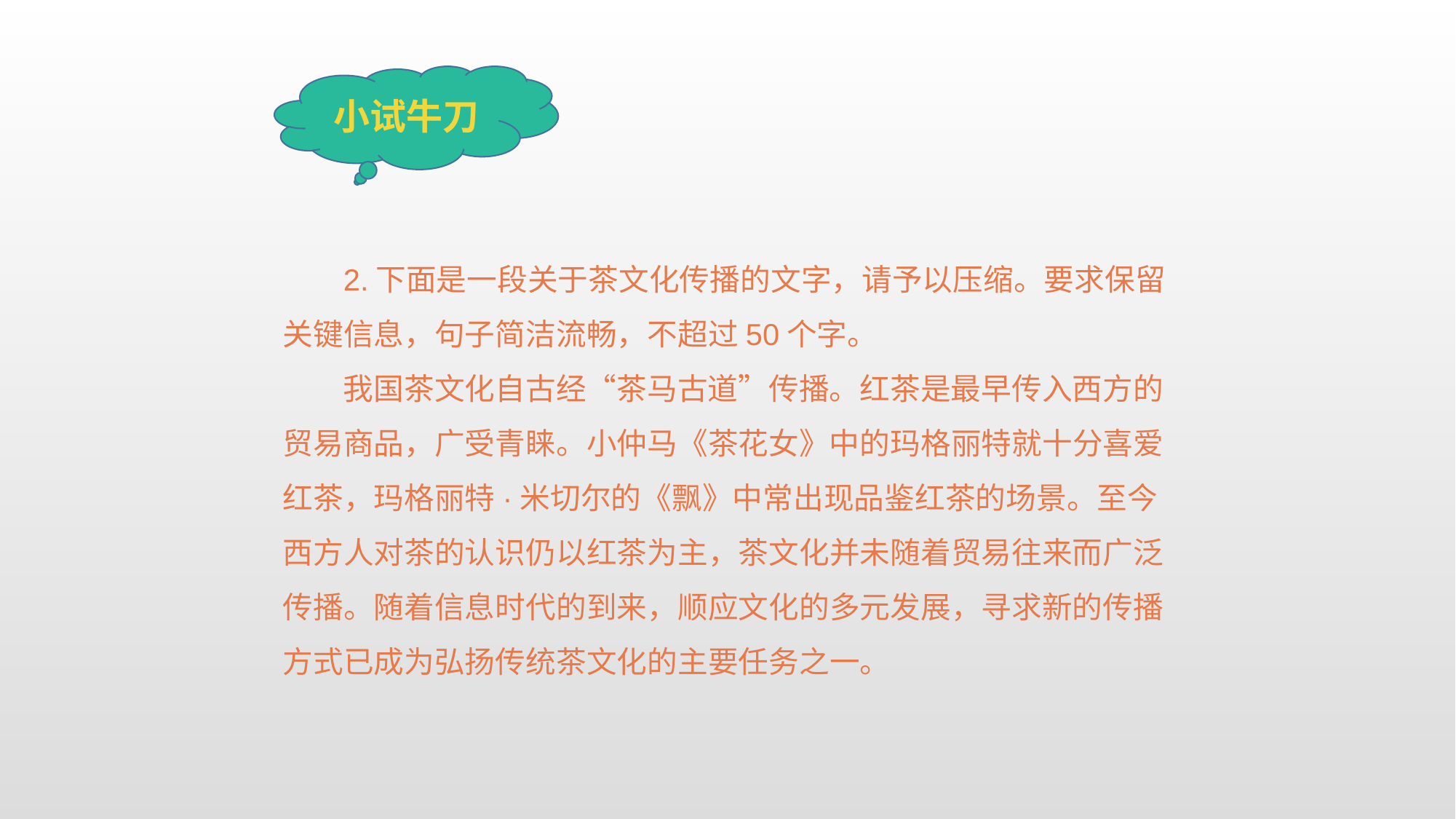

小试牛刀
2.下面是一段关于茶文化传播的文字，请予以压缩。要求保留关键信息，句子简洁流畅，不超过50个字。
我国茶文化自古经“茶马古道”传播。红茶是最早传入西方的贸易商品，广受青睐。小仲马《茶花女》中的玛格丽特就十分喜爱红茶，玛格丽特·米切尔的《飘》中常出现品鉴红茶的场景。至今西方人对茶的认识仍以红茶为主，茶文化并未随着贸易往来而广泛传播。随着信息时代的到来，顺应文化的多元发展，寻求新的传播方式已成为弘扬传统茶文化的主要任务之一。